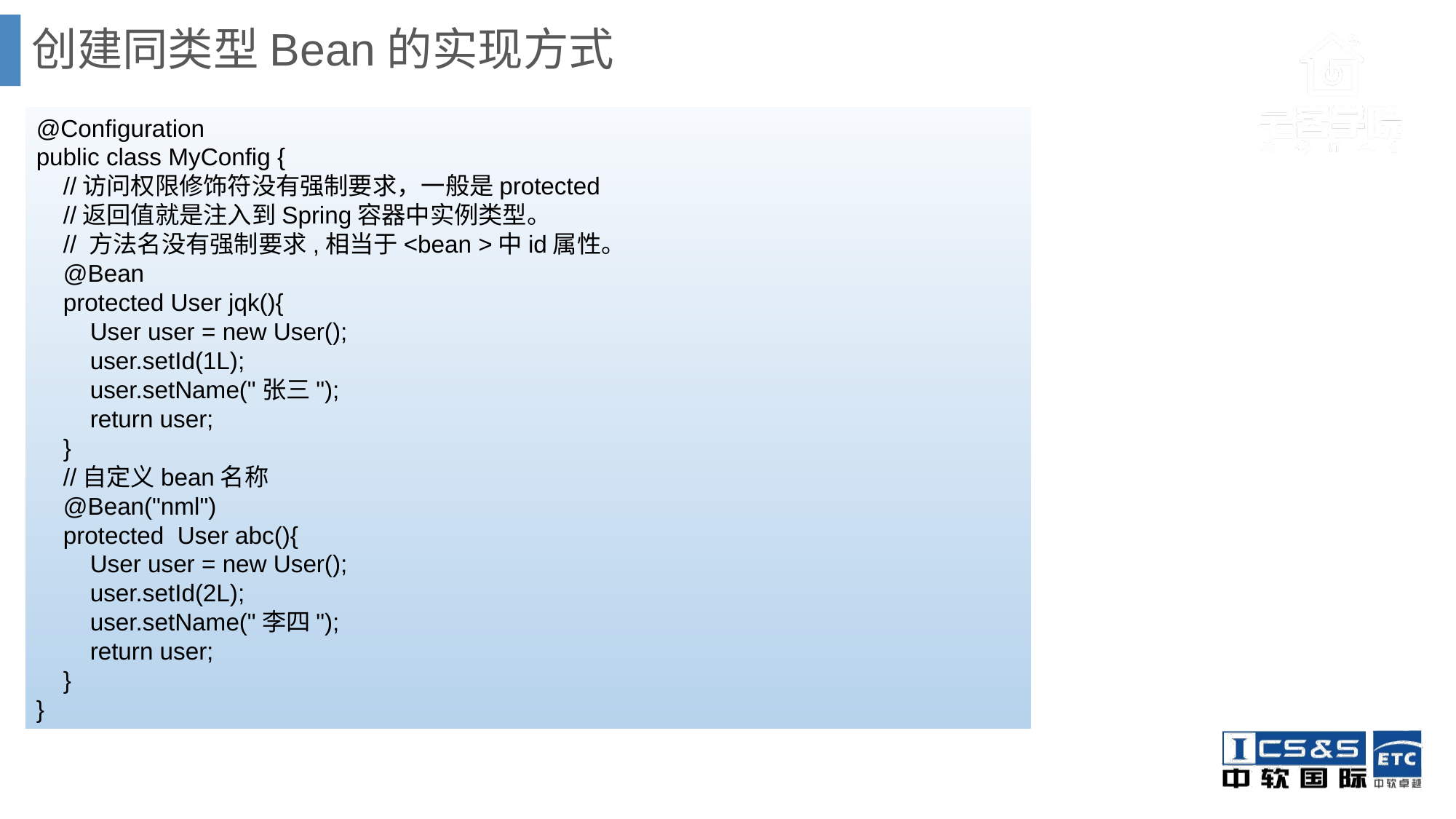

# 创建同类型Bean的实现方式

@Configuration
public class MyConfig {
    //访问权限修饰符没有强制要求，一般是protected
    //返回值就是注入到Spring容器中实例类型。
    // 方法名没有强制要求,相当于<bean >中id属性。
    @Bean
    protected User jqk(){
        User user = new User();
        user.setId(1L);
        user.setName("张三");
        return user;
    }
    //自定义bean名称
    @Bean("nml")
    protected  User abc(){
        User user = new User();
        user.setId(2L);
        user.setName("李四");
        return user;
    }
}